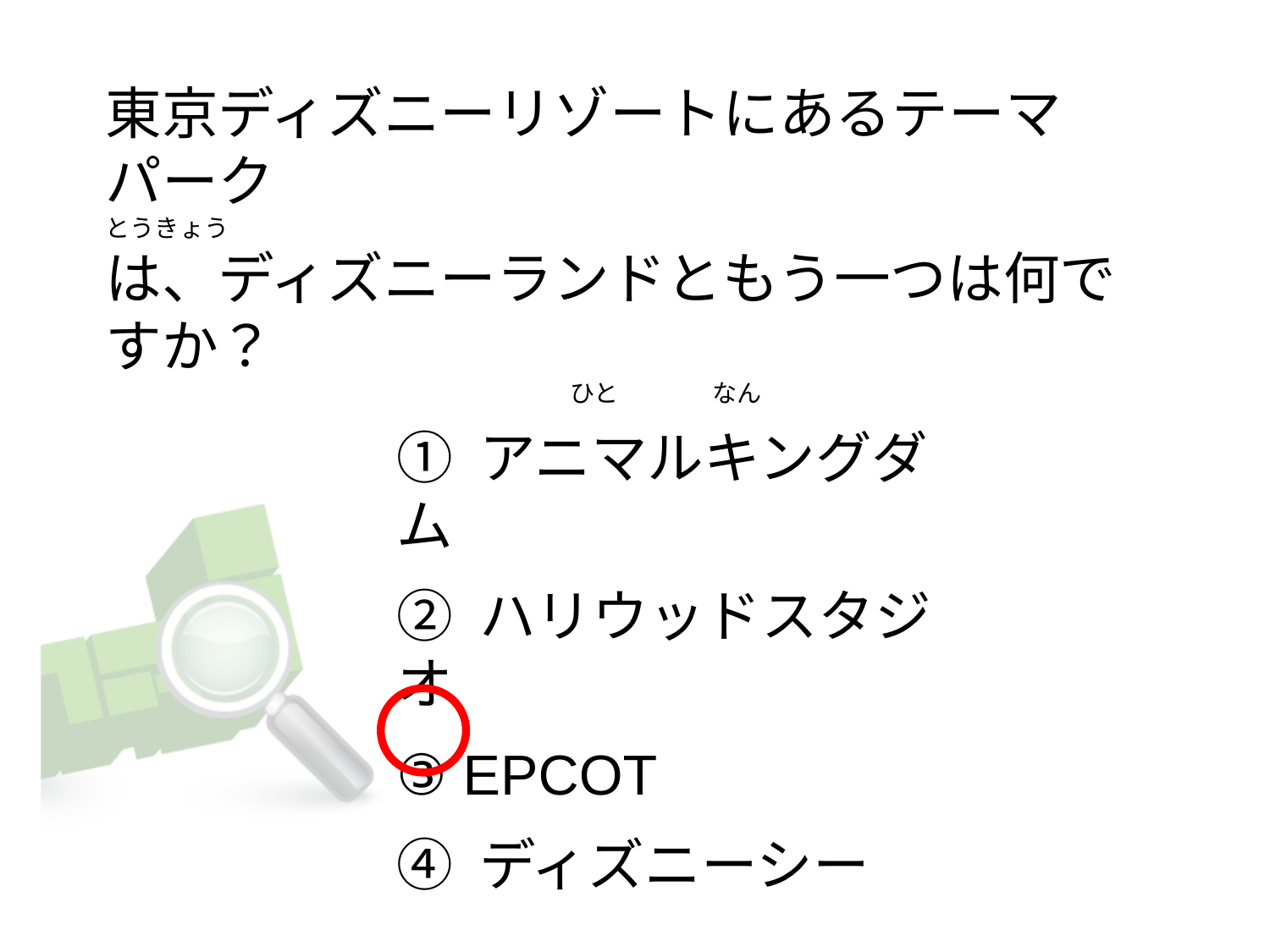

# 東京ディズニーリゾートにあるテーマパーク とうきょう は、ディズニーランドともう一つは何ですか？                          　                                                       ひと                 なん
① アニマルキングダム
② ハリウッドスタジオ
③ EPCOT
④ ディズニーシー